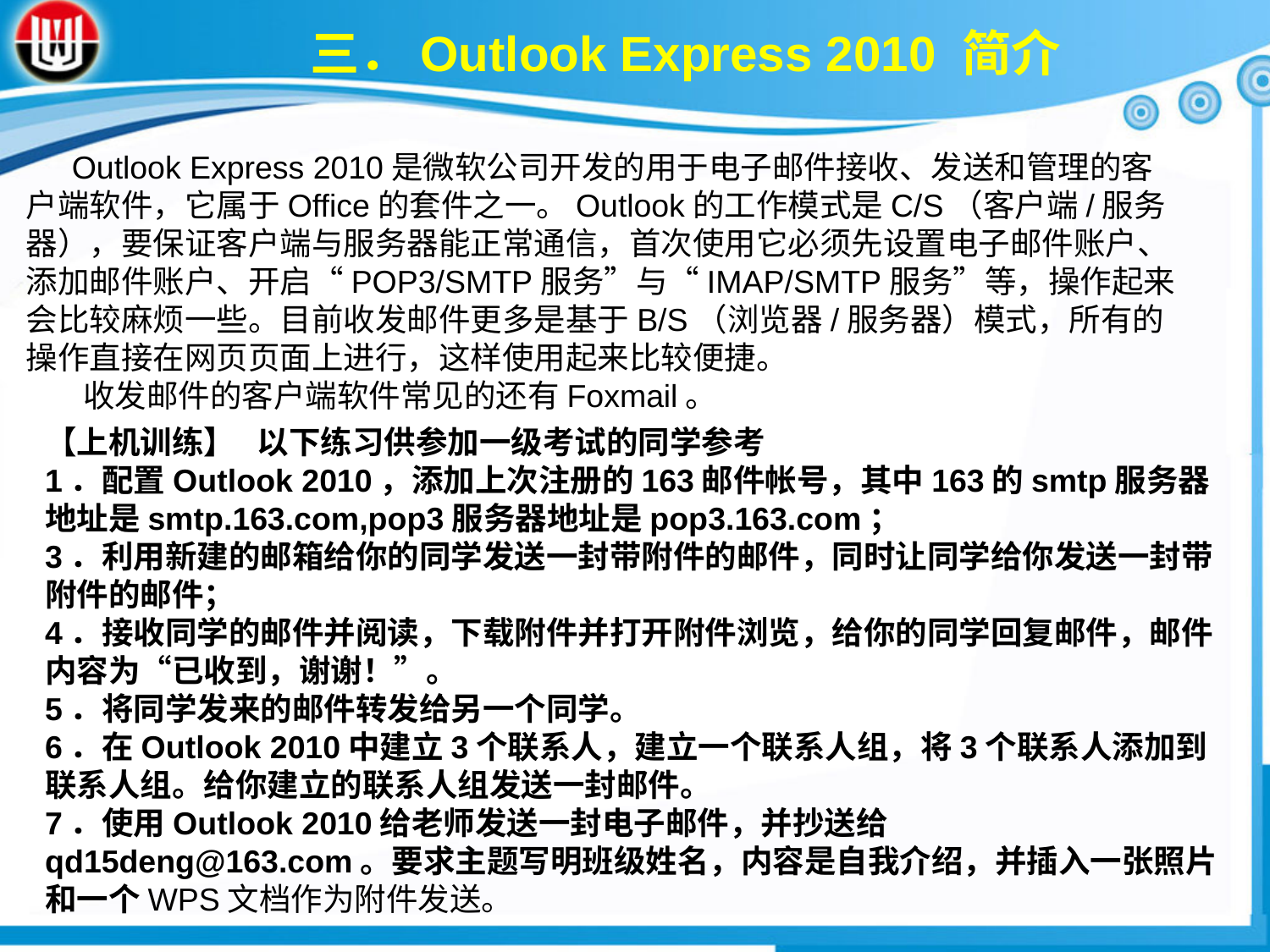

三．Outlook Express 2010 简介
  Outlook Express 2010是微软公司开发的用于电子邮件接收、发送和管理的客户端软件，它属于Office的套件之一。Outlook的工作模式是C/S（客户端/服务器），要保证客户端与服务器能正常通信，首次使用它必须先设置电子邮件账户、添加邮件账户、开启“POP3/SMTP服务”与“IMAP/SMTP服务”等，操作起来会比较麻烦一些。目前收发邮件更多是基于B/S（浏览器/服务器）模式，所有的操作直接在网页页面上进行，这样使用起来比较便捷。
   收发邮件的客户端软件常见的还有Foxmail。

【上机训练】   以下练习供参加一级考试的同学参考1．配置Outlook 2010，添加上次注册的163邮件帐号，其中163的smtp服务器地址是smtp.163.com,pop3服务器地址是pop3.163.com；3．利用新建的邮箱给你的同学发送一封带附件的邮件，同时让同学给你发送一封带附件的邮件；4．接收同学的邮件并阅读，下载附件并打开附件浏览，给你的同学回复邮件，邮件内容为“已收到，谢谢！”。5．将同学发来的邮件转发给另一个同学。6．在Outlook 2010中建立3个联系人，建立一个联系人组，将3个联系人添加到联系人组。给你建立的联系人组发送一封邮件。7．使用Outlook 2010给老师发送一封电子邮件，并抄送给qd15deng@163.com。要求主题写明班级姓名，内容是自我介绍，并插入一张照片和一个WPS文档作为附件发送。